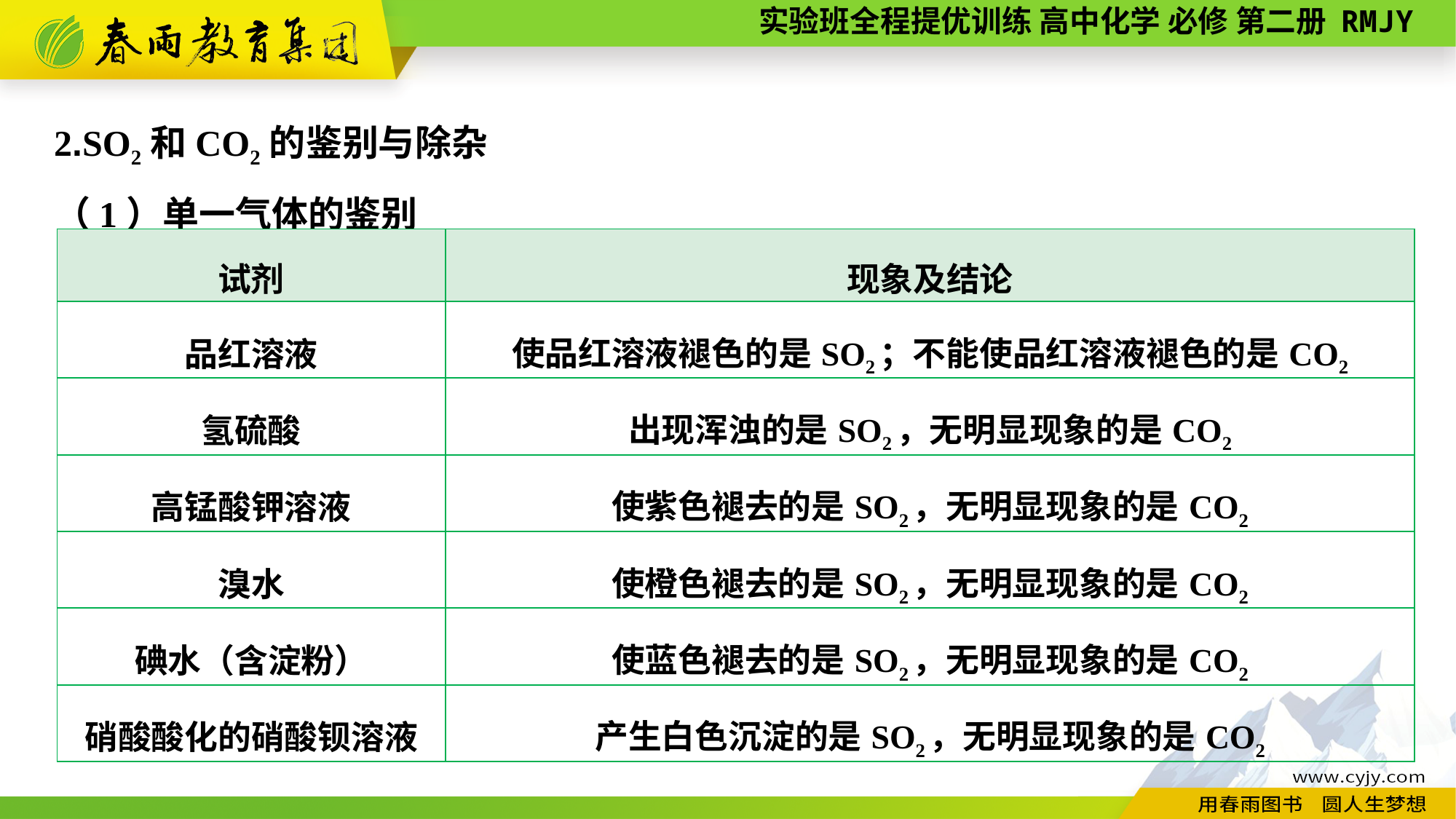

2.SO2和CO2的鉴别与除杂
（1）单一气体的鉴别
| 试剂 | 现象及结论 |
| --- | --- |
| 品红溶液 | 使品红溶液褪色的是SO2；不能使品红溶液褪色的是CO2 |
| 氢硫酸 | 出现浑浊的是SO2，无明显现象的是CO2 |
| 高锰酸钾溶液 | 使紫色褪去的是SO2，无明显现象的是CO2 |
| 溴水 | 使橙色褪去的是SO2，无明显现象的是CO2 |
| 碘水（含淀粉） | 使蓝色褪去的是SO2，无明显现象的是CO2 |
| 硝酸酸化的硝酸钡溶液 | 产生白色沉淀的是SO2，无明显现象的是CO2 |